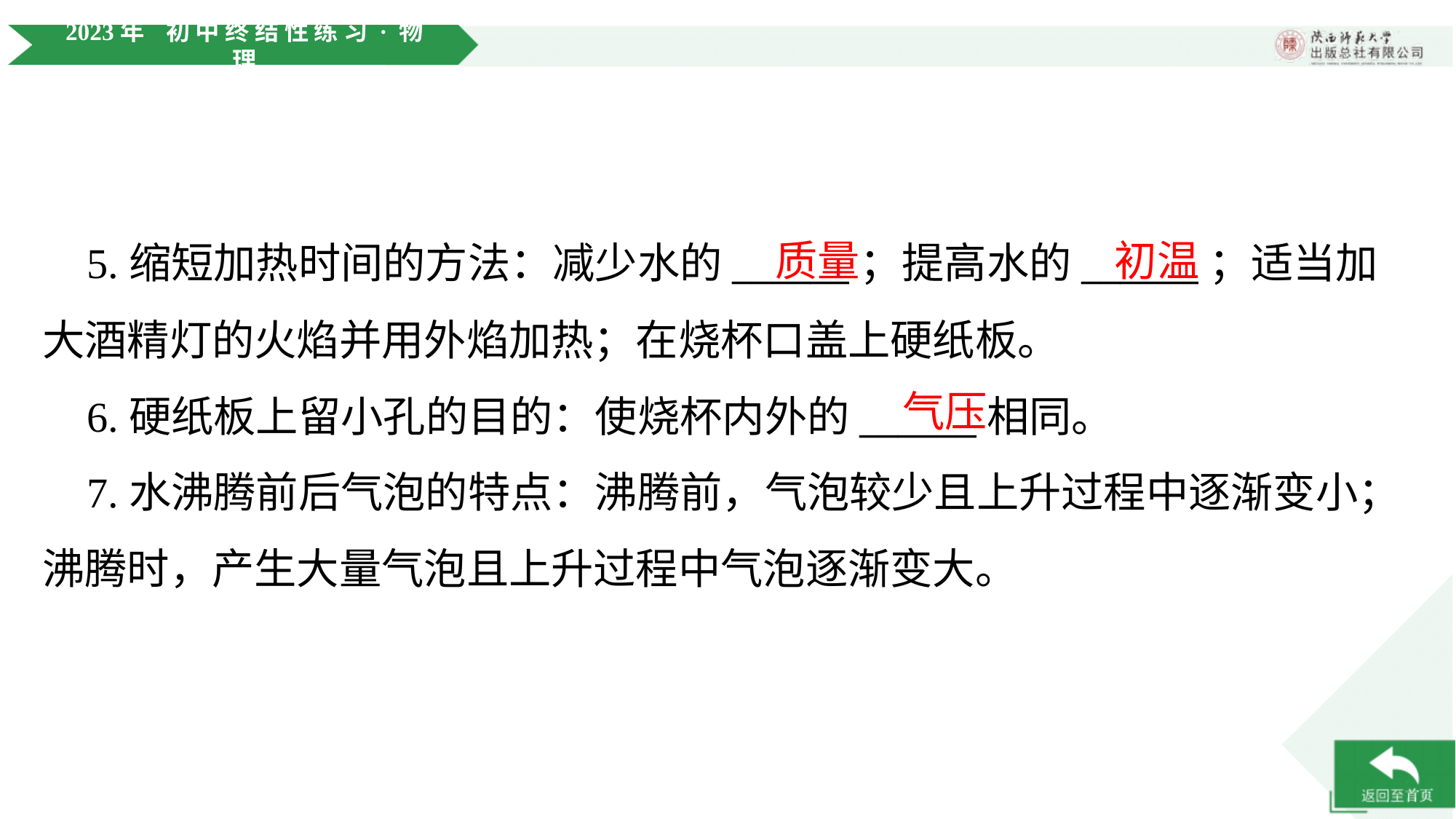

质量
初温
    5.缩短加热时间的方法：减少水的______；提高水的______；适当加
大酒精灯的火焰并用外焰加热；在烧杯口盖上硬纸板。
气压
    6.硬纸板上留小孔的目的：使烧杯内外的______相同。
    7.水沸腾前后气泡的特点：沸腾前，气泡较少且上升过程中逐渐变小；沸腾时，产生大量气泡且上升过程中气泡逐渐变大。